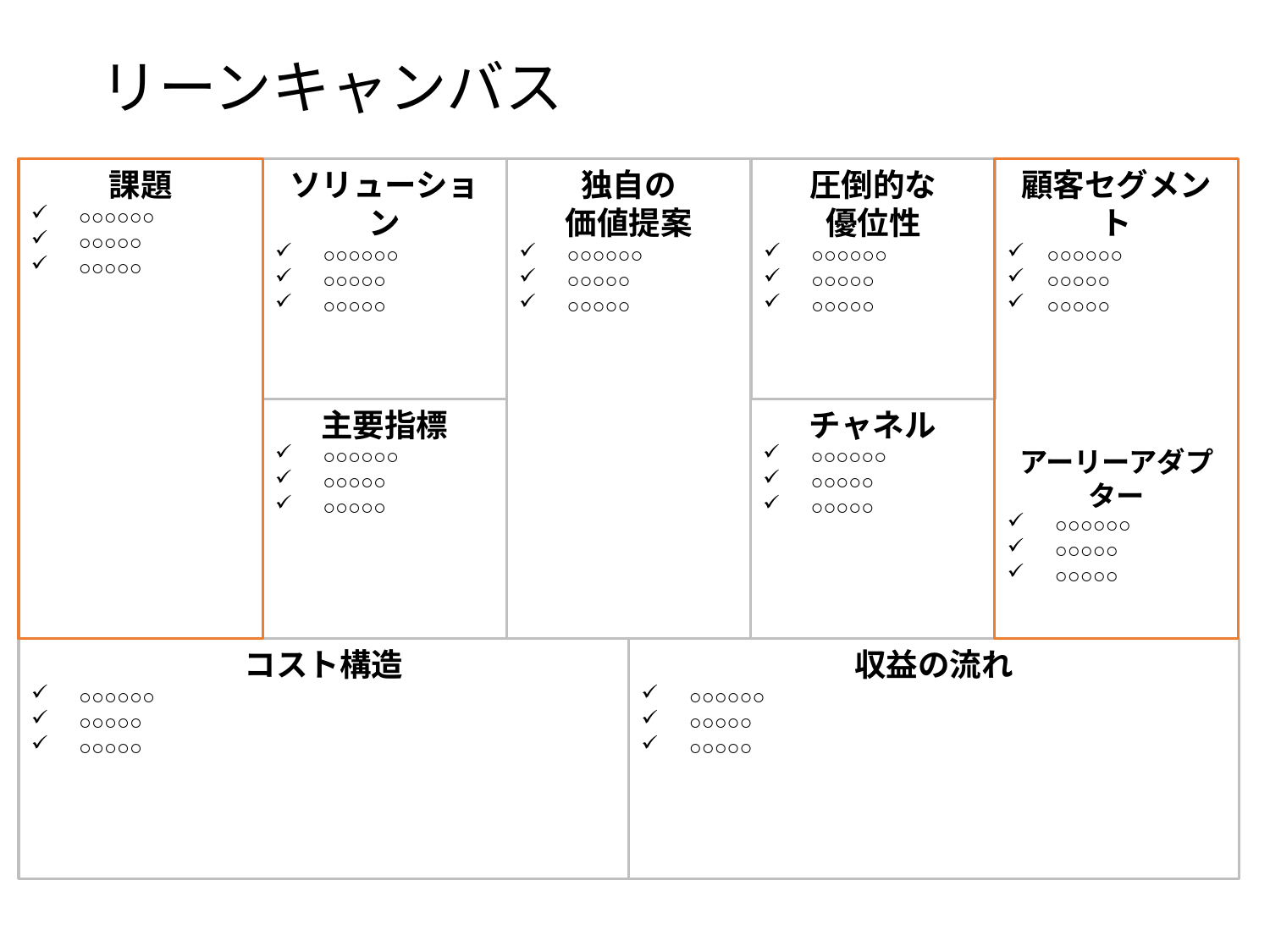

# リーンキャンバス
課題
○○○○○○
○○○○○
○○○○○
ソリューション
○○○○○○
○○○○○
○○○○○
独自の
価値提案
○○○○○○
○○○○○
○○○○○
圧倒的な
優位性
○○○○○○
○○○○○
○○○○○
顧客セグメント
○○○○○○
○○○○○
○○○○○

アーリーアダプター
○○○○○○
○○○○○
○○○○○
主要指標
○○○○○○
○○○○○
○○○○○
チャネル
○○○○○○
○○○○○
○○○○○
コスト構造
○○○○○○
○○○○○
○○○○○
収益の流れ
○○○○○○
○○○○○
○○○○○